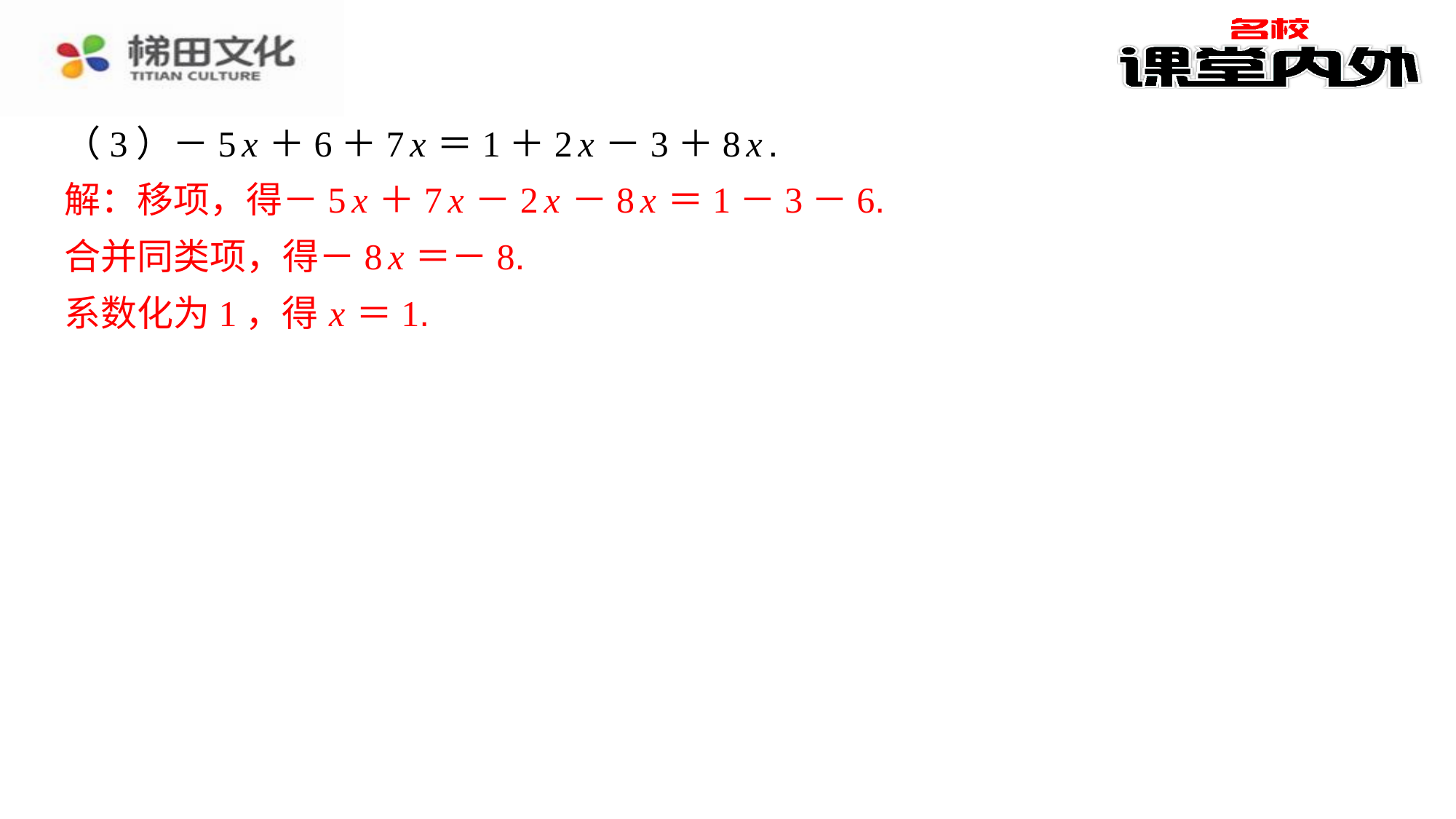

（3）－5 x ＋6＋7 x ＝1＋2 x －3＋8 x .
解：移项，得－5 x ＋7 x －2 x －8 x ＝1－3－6.
合并同类项，得－8 x ＝－8.
系数化为1，得 x ＝1.
解：移项，得－5 x ＋7 x －2 x －8 x ＝1－3－6.
合并同类项，得－8 x ＝－8.
系数化为1，得 x ＝1.